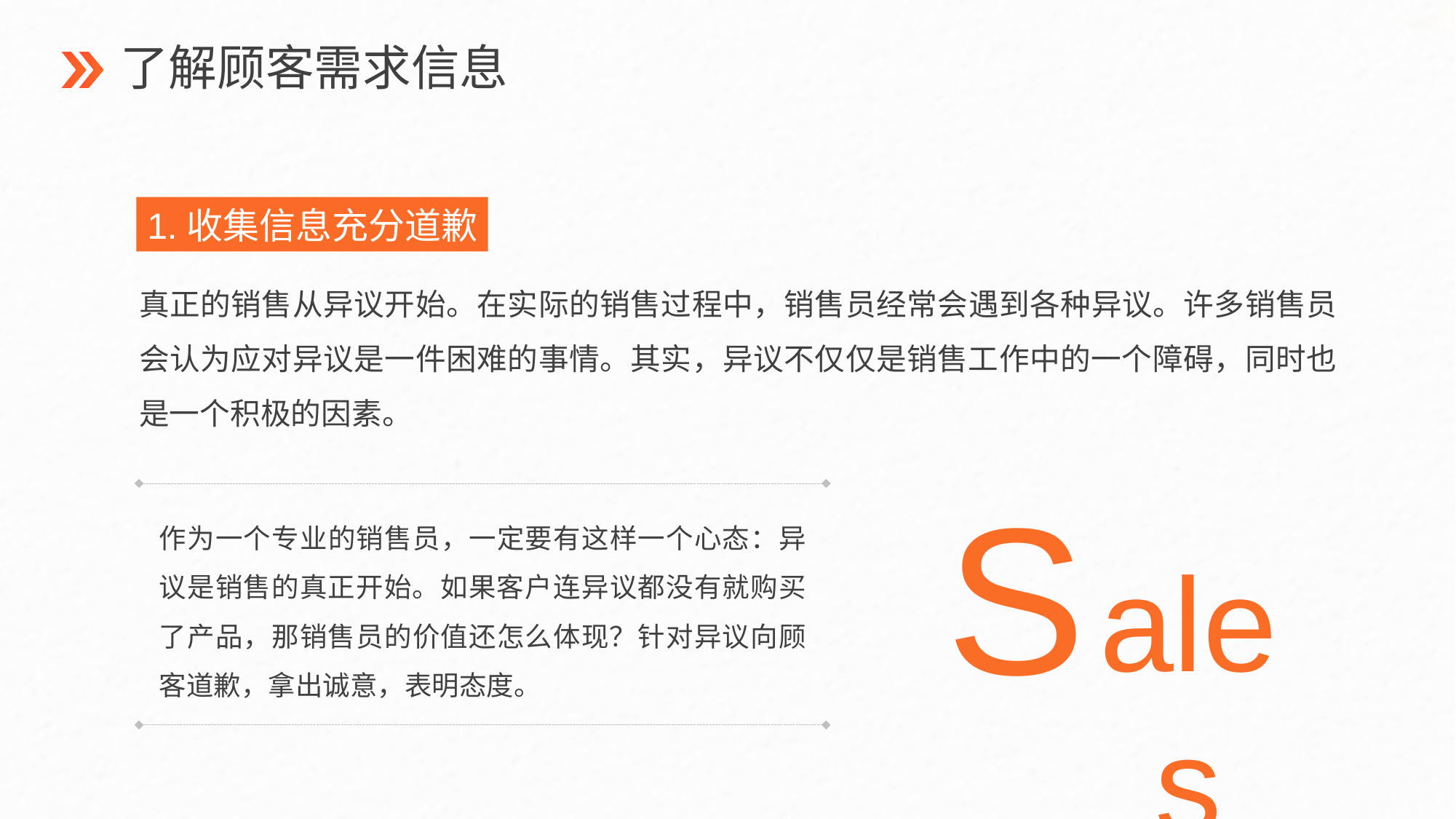

了解顾客需求信息

1.收集信息充分道歉
真正的销售从异议开始。在实际的销售过程中，销售员经常会遇到各种异议。许多销售员会认为应对异议是一件困难的事情。其实，异议不仅仅是销售工作中的一个障碍，同时也是一个积极的因素。
S
作为一个专业的销售员，一定要有这样一个心态：异议是销售的真正开始。如果客户连异议都没有就购买了产品，那销售员的价值还怎么体现？针对异议向顾客道歉，拿出诚意，表明态度。
ales